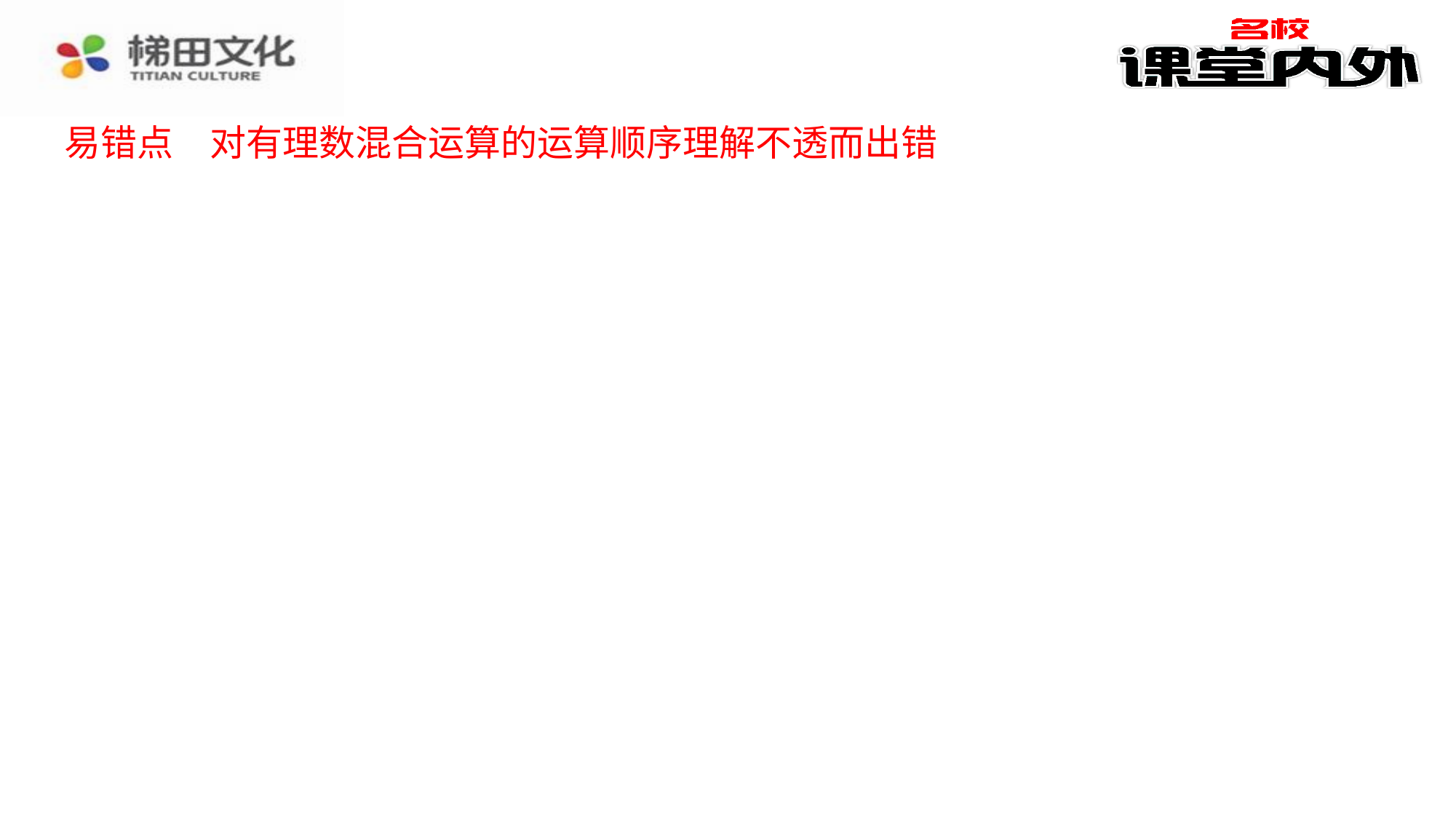

易错点　对有理数混合运算的运算顺序理解不透而出错
易错点　对有理数混合运算的运算顺序理解不透而出错